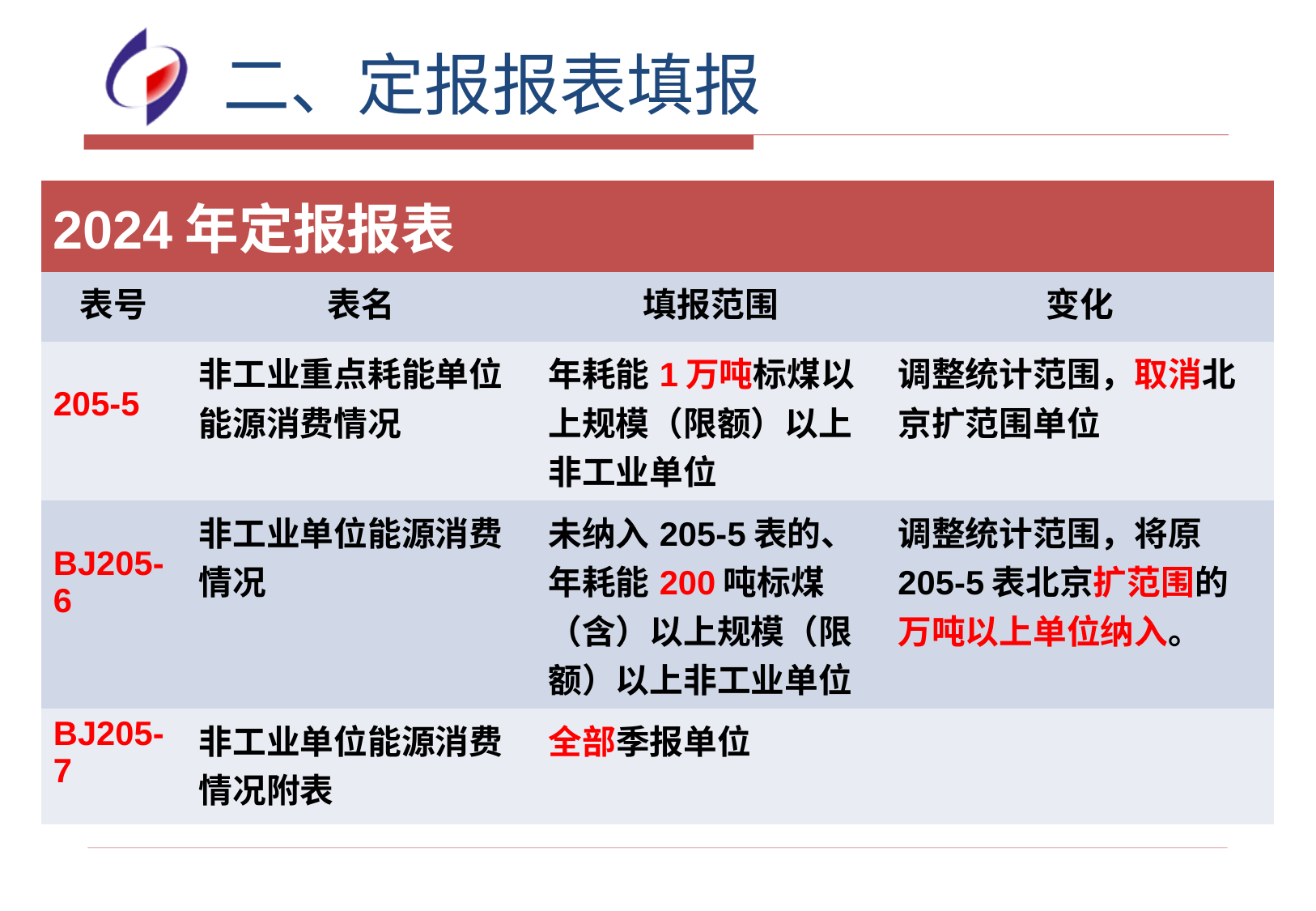

二、定报报表填报
| 2024年定报报表 |  |  |  |
| --- | --- | --- | --- |
| 表号 | 表名 | 填报范围 | 变化 |
| 205-5 | 非工业重点耗能单位能源消费情况 | 年耗能1万吨标煤以上规模（限额）以上非工业单位 | 调整统计范围，取消北京扩范围单位 |
| BJ205-6 | 非工业单位能源消费情况 | 未纳入205-5表的、年耗能200吨标煤（含）以上规模（限额）以上非工业单位 | 调整统计范围，将原205-5表北京扩范围的万吨以上单位纳入。 |
| BJ205-7 | 非工业单位能源消费情况附表 | 全部季报单位 |  |
4